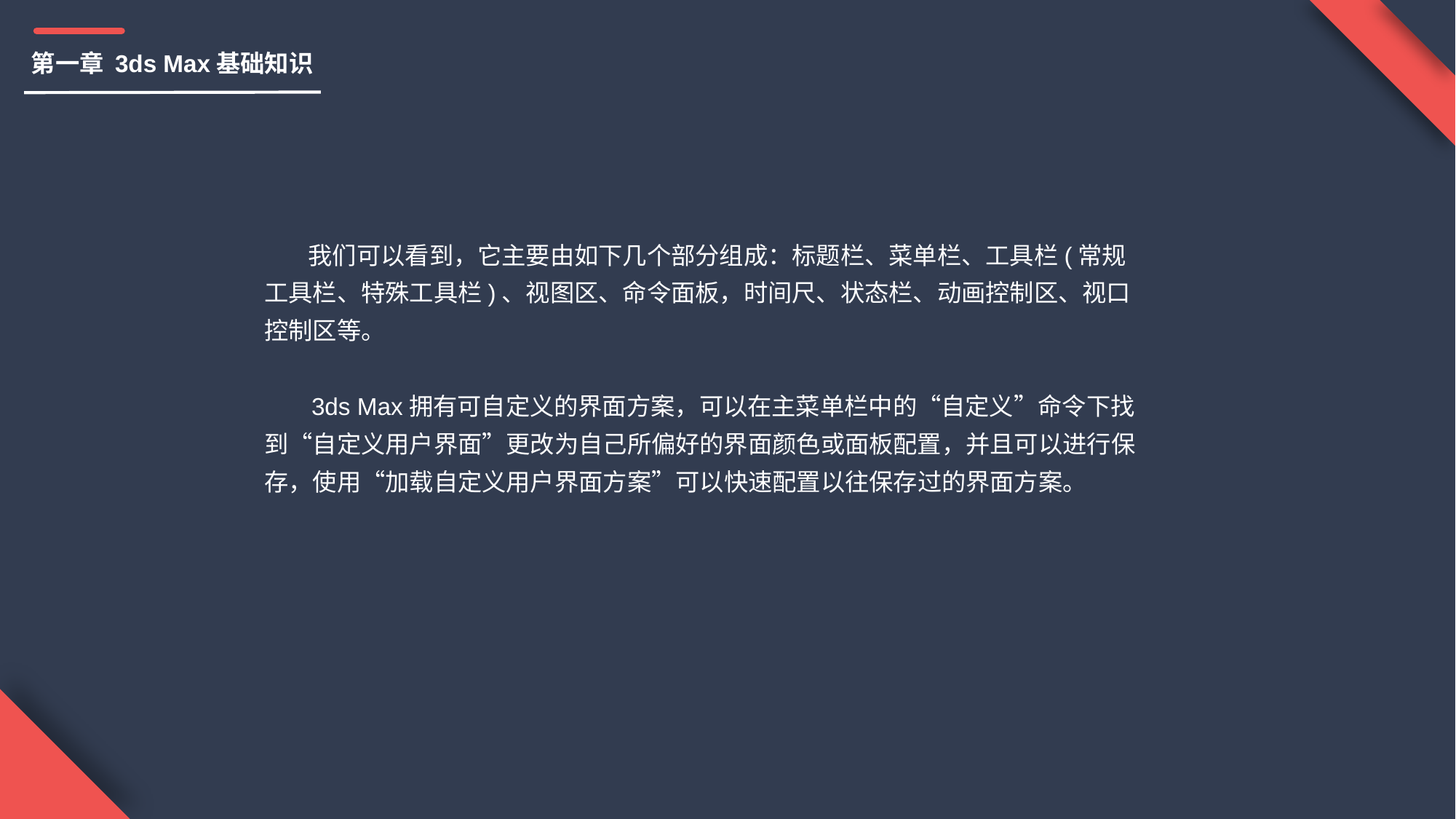

第一章 3ds Max基础知识
       我们可以看到，它主要由如下几个部分组成：标题栏、菜单栏、工具栏(常规工具栏、特殊工具栏)、视图区、命令面板，时间尺、状态栏、动画控制区、视口控制区等。

       3ds Max拥有可自定义的界面方案，可以在主菜单栏中的“自定义”命令下找到“自定义用户界面”更改为自己所偏好的界面颜色或面板配置，并且可以进行保存，使用“加载自定义用户界面方案”可以快速配置以往保存过的界面方案。